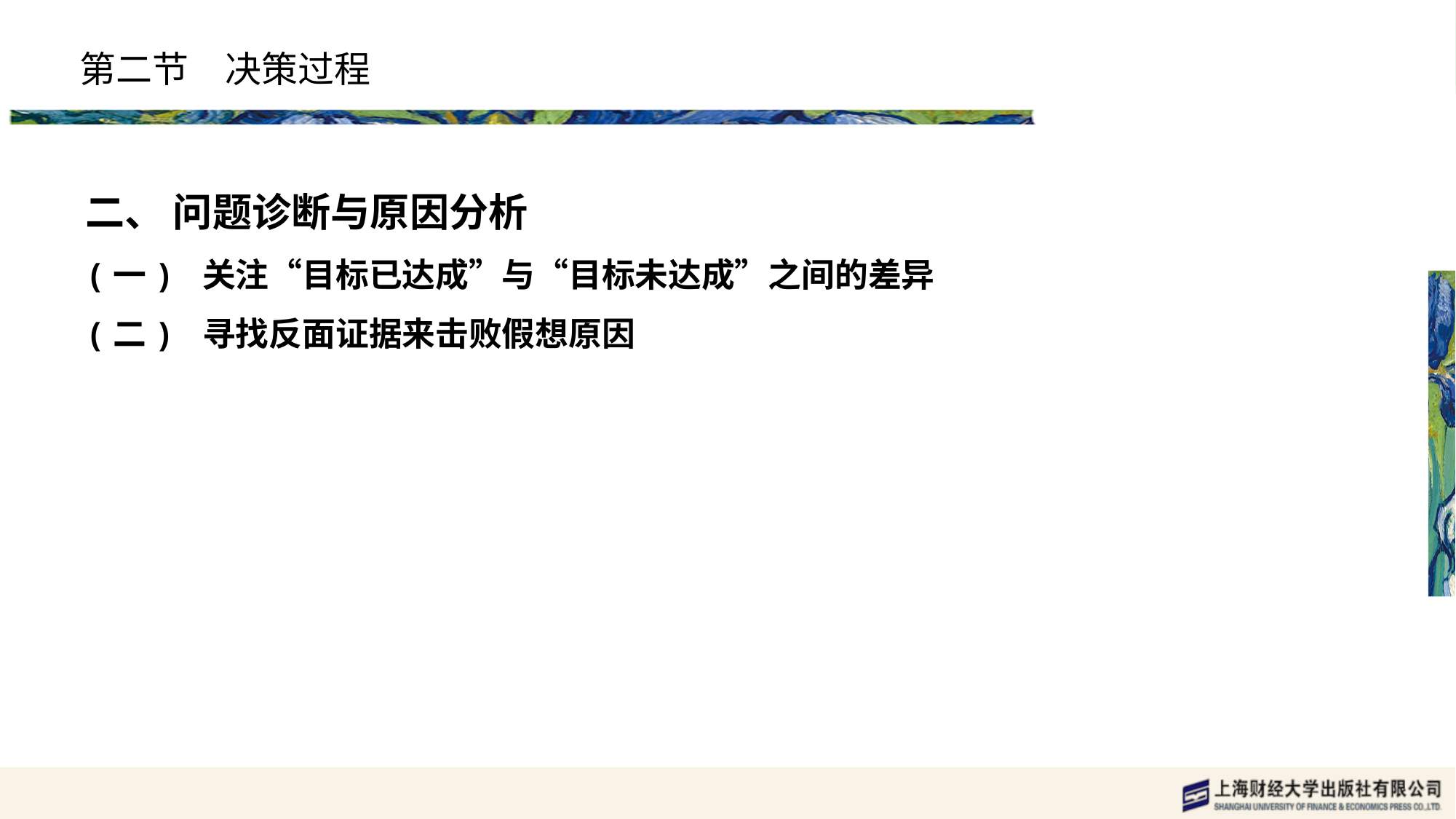

# 第二节　决策过程
二、 问题诊断与原因分析
(一) 关注“目标已达成”与“目标未达成”之间的差异
(二) 寻找反面证据来击败假想原因